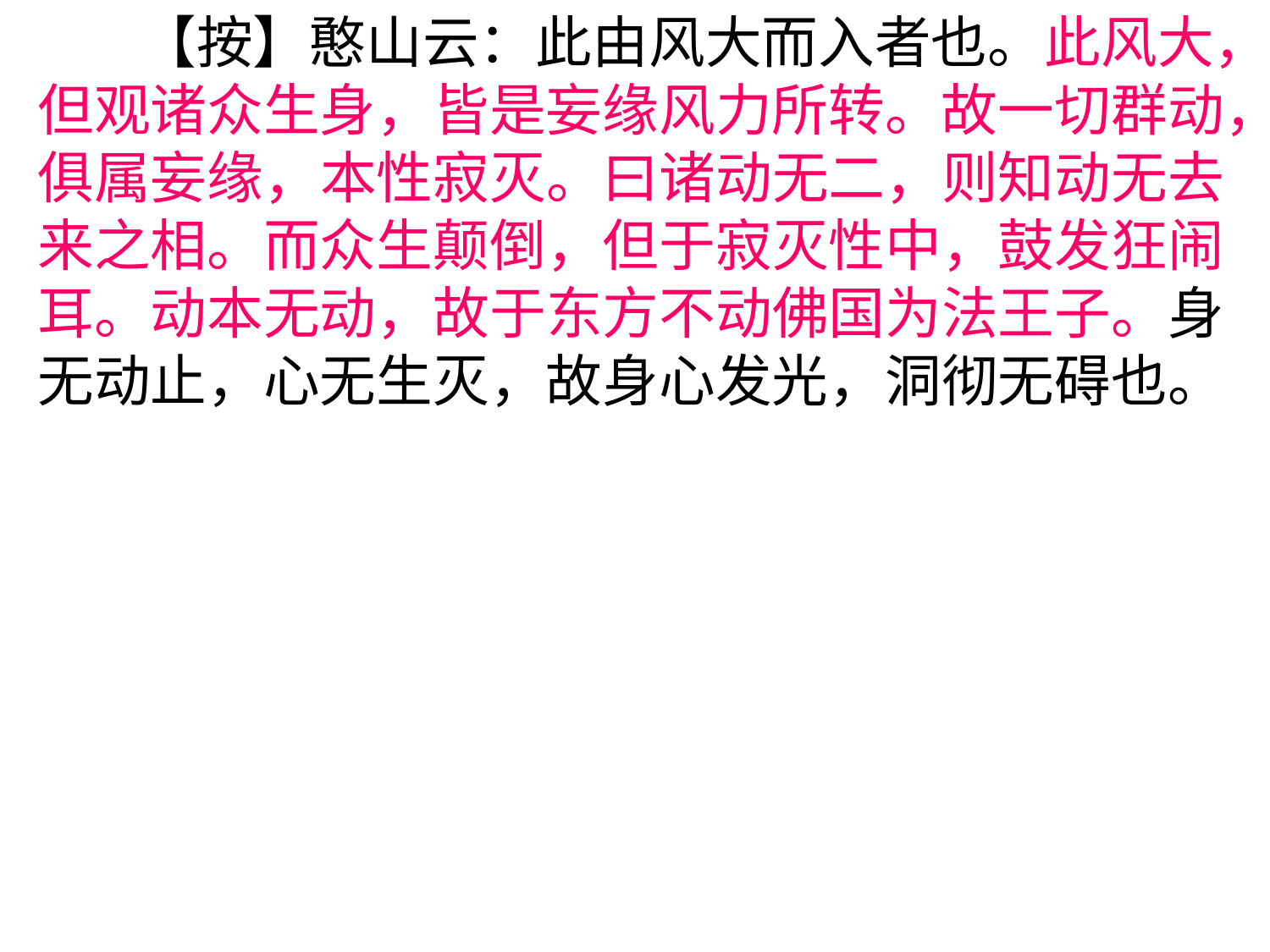

【按】憨山云：此由风大而入者也。此风大，但观诸众生身，皆是妄缘风力所转。故一切群动，俱属妄缘，本性寂灭。曰诸动无二，则知动无去来之相。而众生颠倒，但于寂灭性中，鼓发狂闹耳。动本无动，故于东方不动佛国为法王子。身无动止，心无生灭，故身心发光，洞彻无碍也。